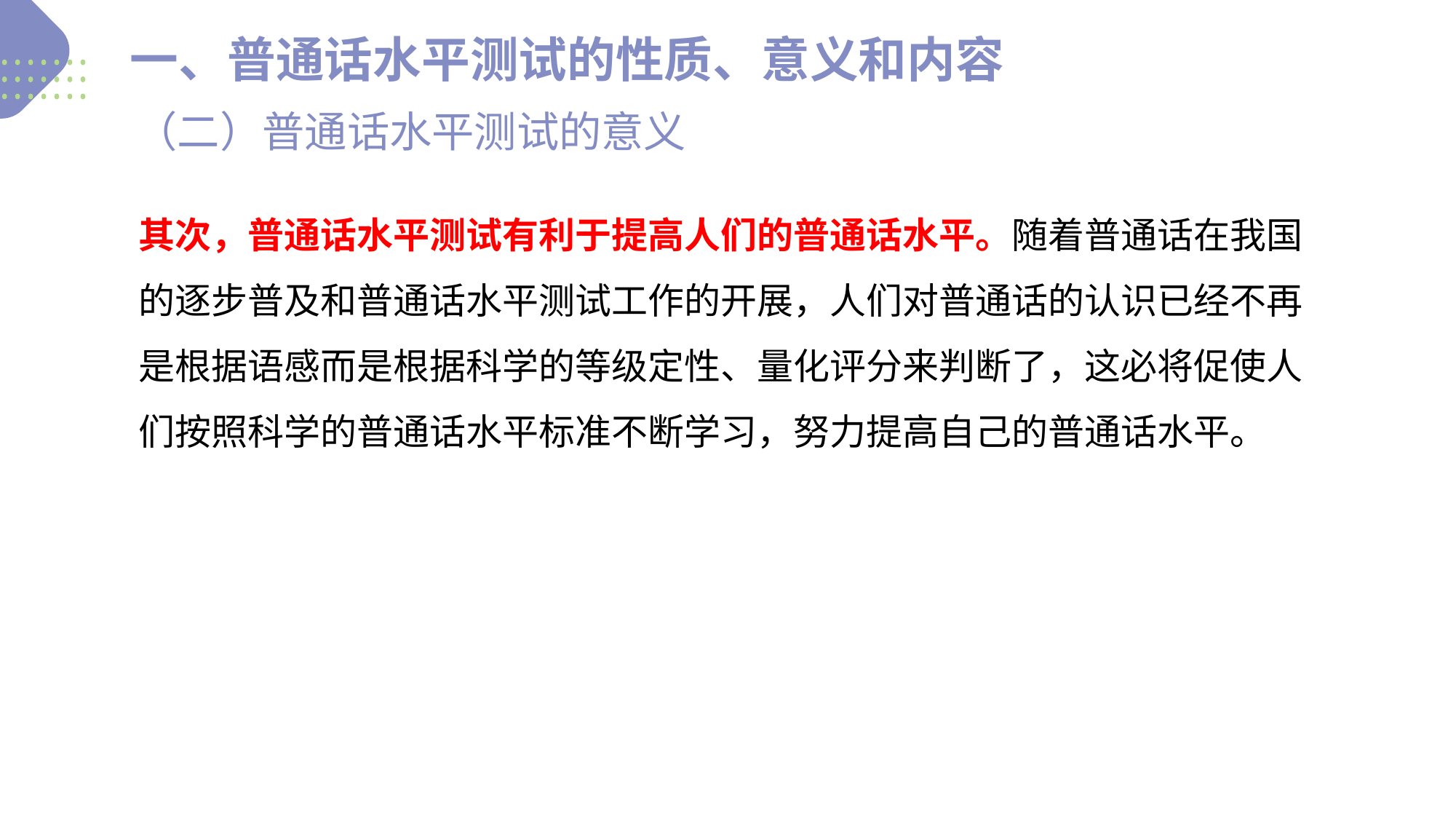

一、普通话水平测试的性质、意义和内容

（二）普通话水平测试的意义
其次，普通话水平测试有利于提高人们的普通话水平。随着普通话在我国的逐步普及和普通话水平测试工作的开展，人们对普通话的认识已经不再是根据语感而是根据科学的等级定性、量化评分来判断了，这必将促使人们按照科学的普通话水平标准不断学习，努力提高自己的普通话水平。